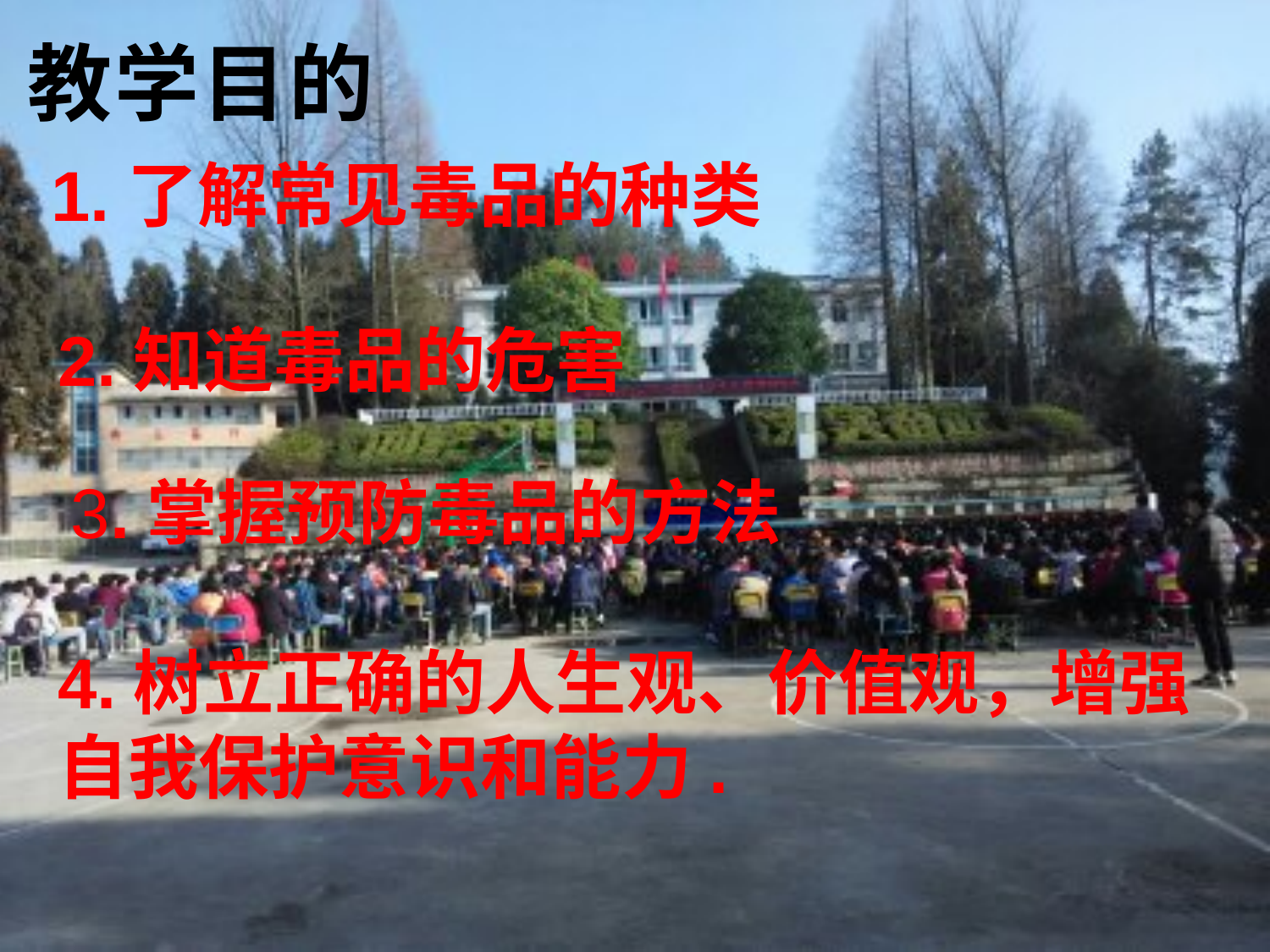

教学目的
1.了解常见毒品的种类
2.知道毒品的危害

3.掌握预防毒品的方法
4.树立正确的人生观、价值观，增强自我保护意识和能力.